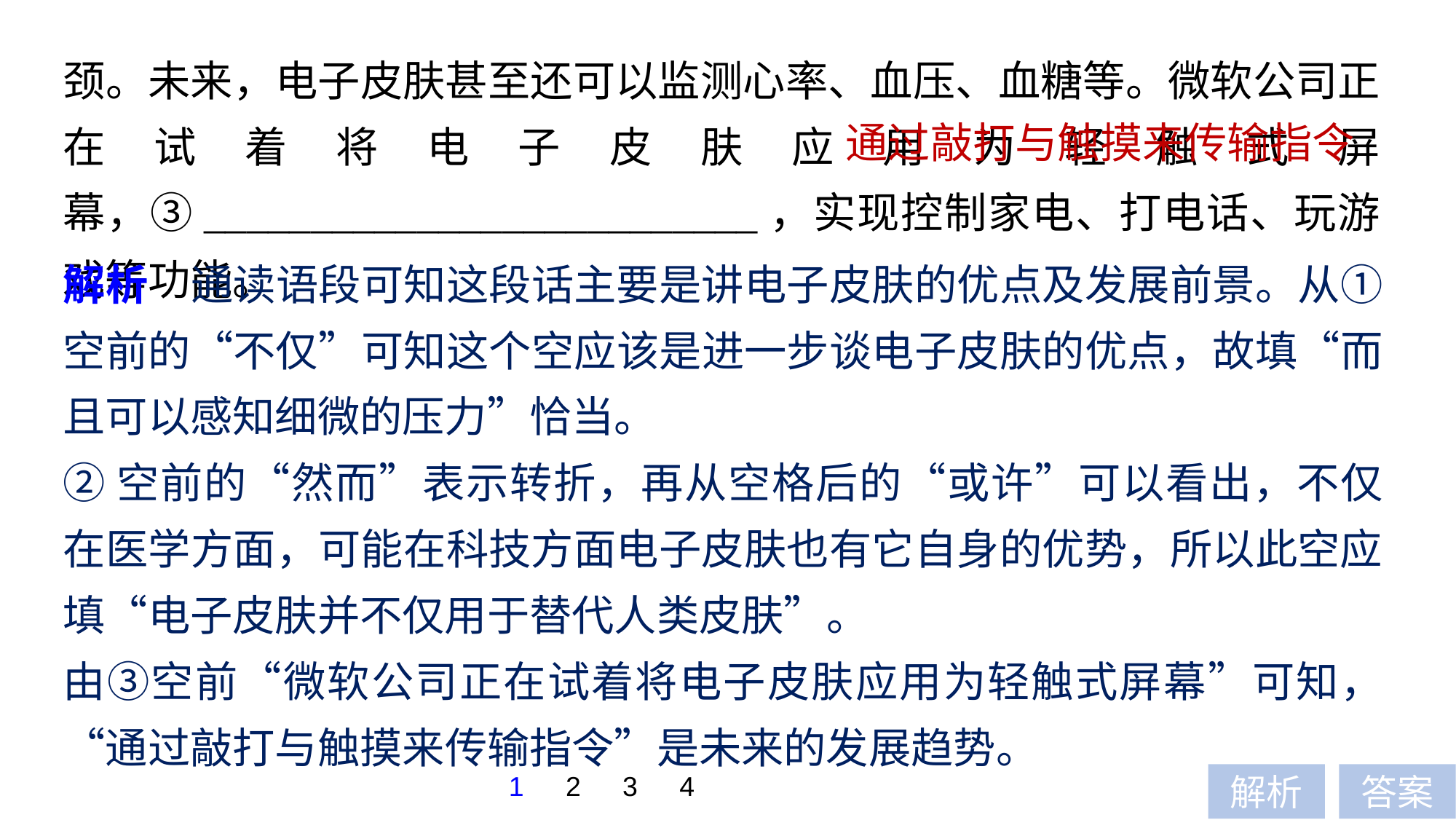

颈。未来，电子皮肤甚至还可以监测心率、血压、血糖等。微软公司正在试着将电子皮肤应用为轻触式屏幕，③__________________________，实现控制家电、打电话、玩游戏等功能。
通过敲打与触摸来传输指令
解析　通读语段可知这段话主要是讲电子皮肤的优点及发展前景。从①空前的“不仅”可知这个空应该是进一步谈电子皮肤的优点，故填“而且可以感知细微的压力”恰当。
②空前的“然而”表示转折，再从空格后的“或许”可以看出，不仅在医学方面，可能在科技方面电子皮肤也有它自身的优势，所以此空应填“电子皮肤并不仅用于替代人类皮肤”。
由③空前“微软公司正在试着将电子皮肤应用为轻触式屏幕”可知，“通过敲打与触摸来传输指令”是未来的发展趋势。
1
2
3
4
解析
答案